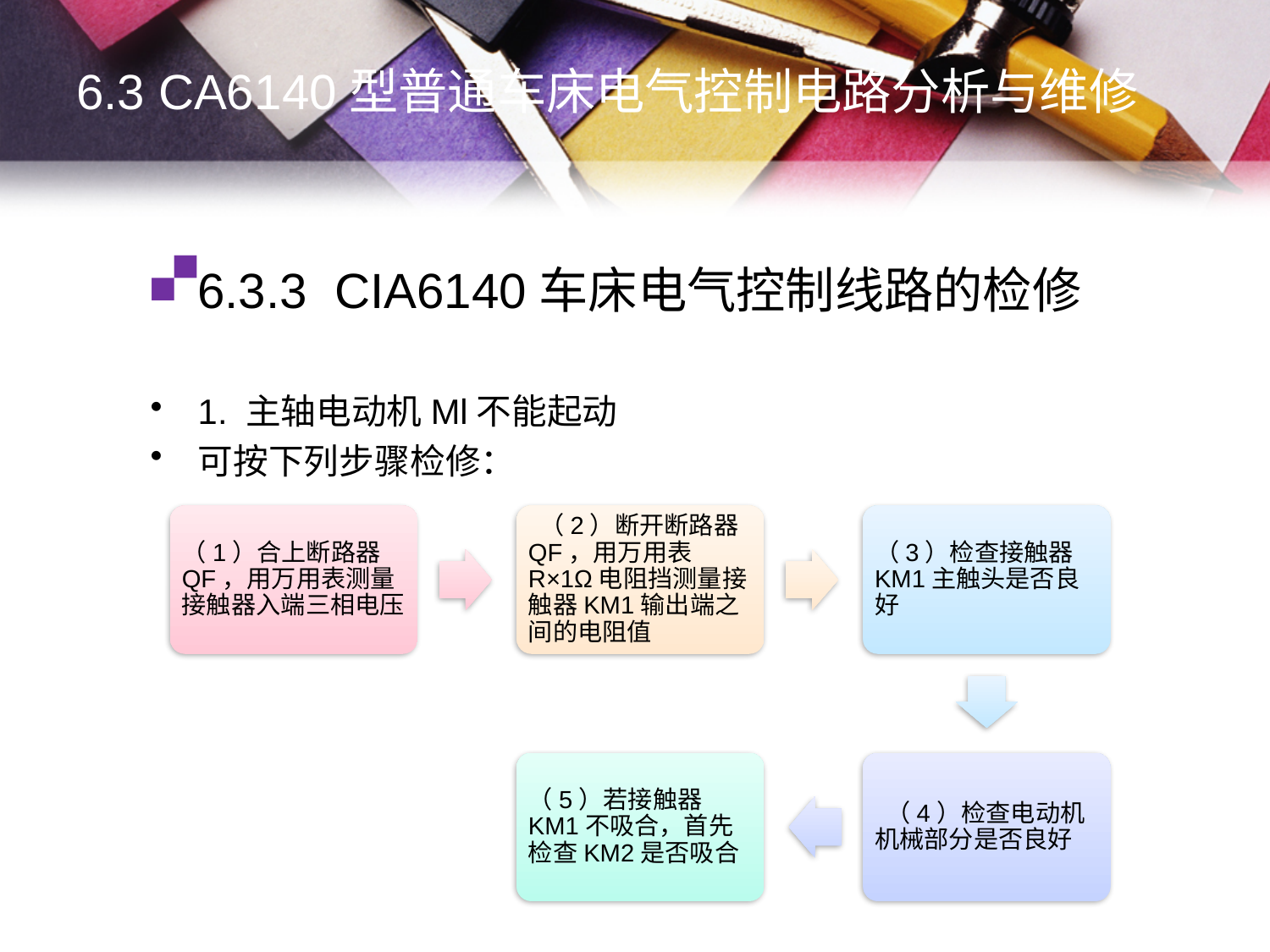

6.3 CA6140型普通车床电气控制电路分析与维修
# 6.3.3  CIA6140车床电气控制线路的检修
1. 主轴电动机Ml不能起动
可按下列步骤检修：
（1）合上断路器QF，用万用表测量接触器入端三相电压

 （2）断开断路器QF，用万用表R×1Ω电阻挡测量接触器KM1输出端之间的电阻值

（3）检查接触器KM1主触头是否良好

 （4）检查电动机机械部分是否良好

（5）若接触器KM1不吸合，首先检查KM2是否吸合